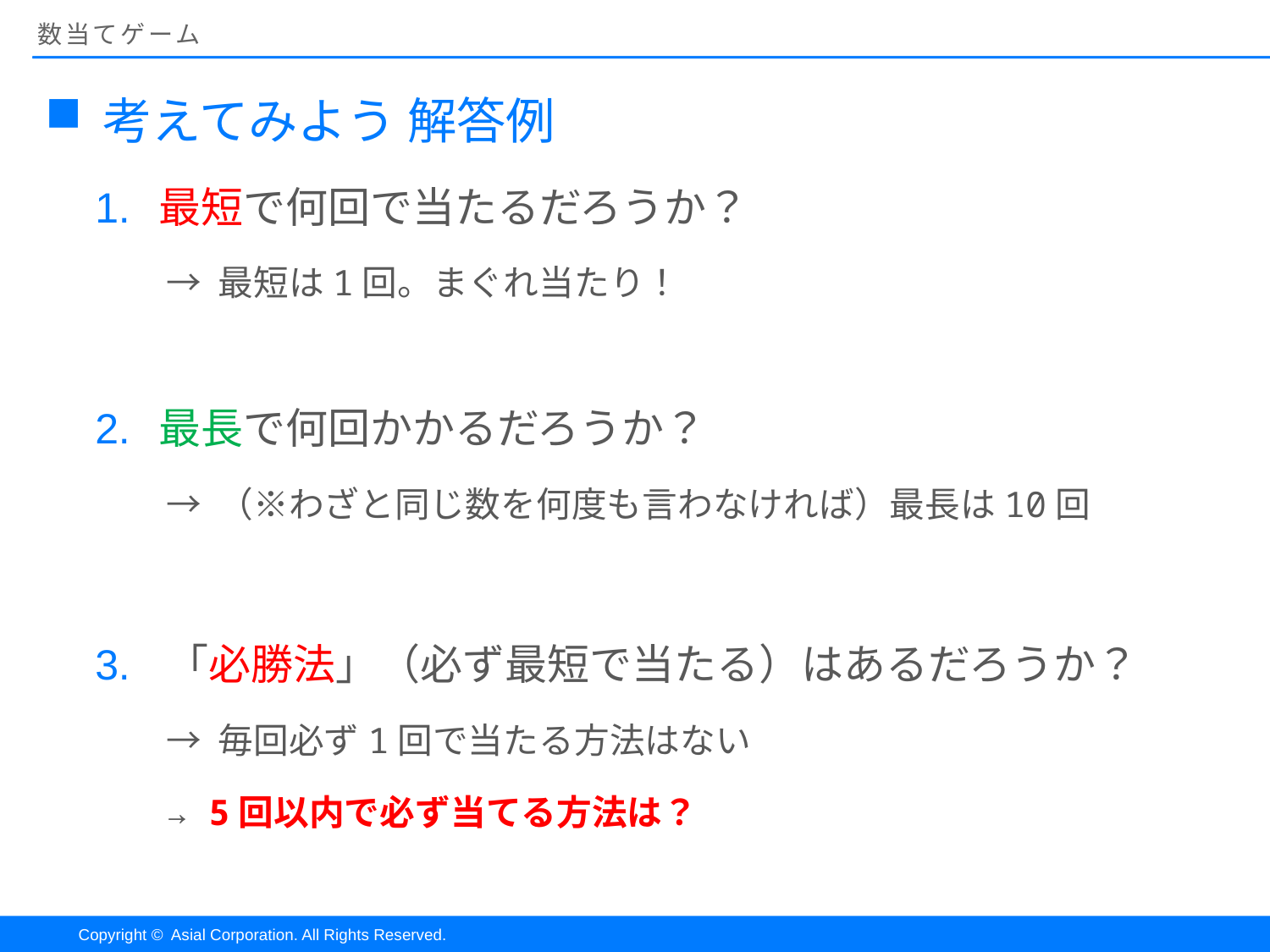

# 数当てゲーム

考えてみよう 解答例
最短で何回で当たるだろうか？
→ 最短は1回。まぐれ当たり！

最長で何回かかるだろうか？
→ （※わざと同じ数を何度も言わなければ）最長は10回

「必勝法」（必ず最短で当たる）はあるだろうか？
→ 毎回必ず1回で当たる方法はない
→ 5回以内で必ず当てる方法は？